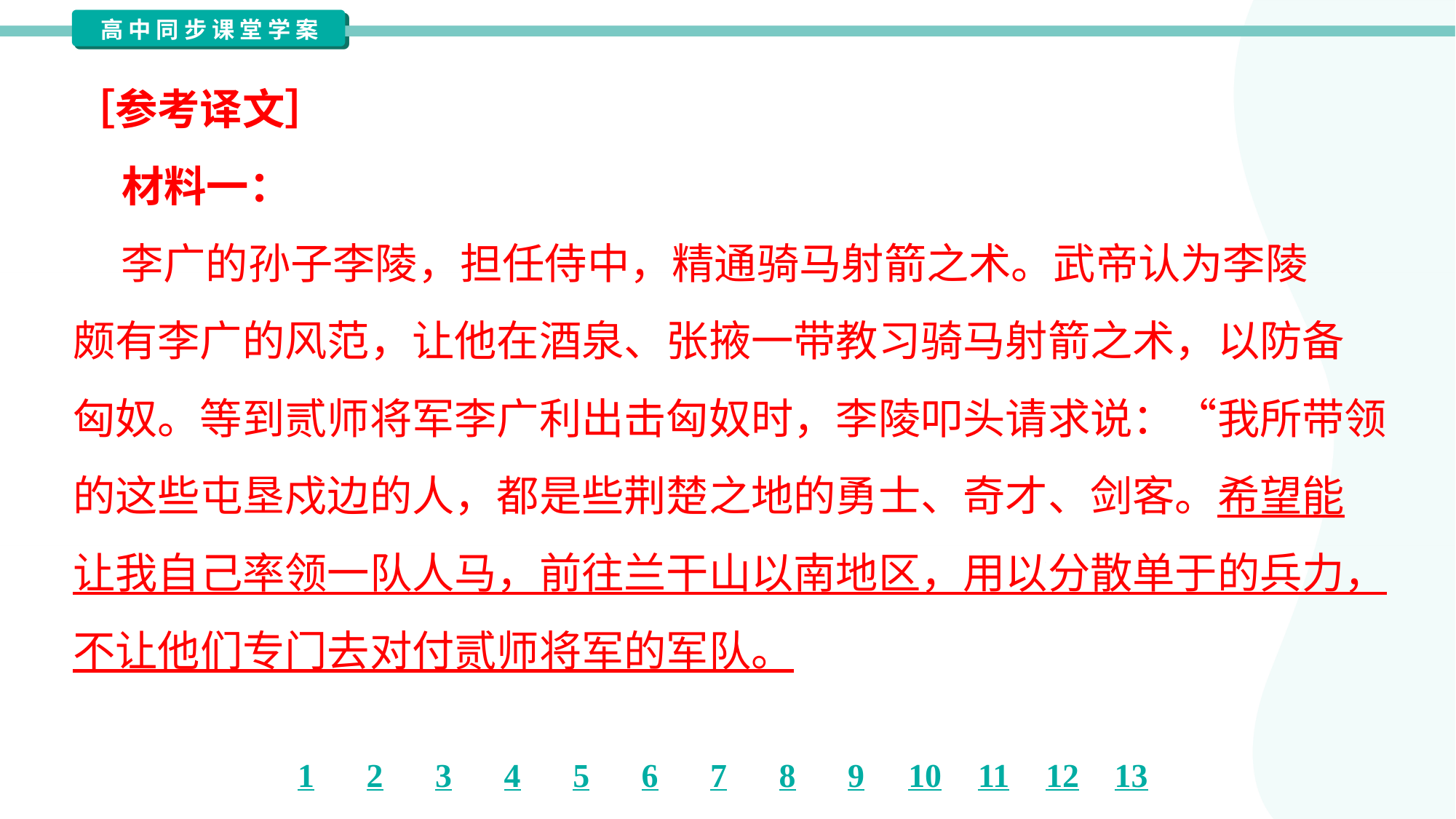

［参考译文］
    材料一：
    李广的孙子李陵，担任侍中，精通骑马射箭之术。武帝认为李陵
颇有李广的风范，让他在酒泉、张掖一带教习骑马射箭之术，以防备
匈奴。等到贰师将军李广利出击匈奴时，李陵叩头请求说：“我所带领
的这些屯垦戍边的人，都是些荆楚之地的勇士、奇才、剑客。希望能
让我自己率领一队人马，前往兰干山以南地区，用以分散单于的兵力，
不让他们专门去对付贰师将军的军队。